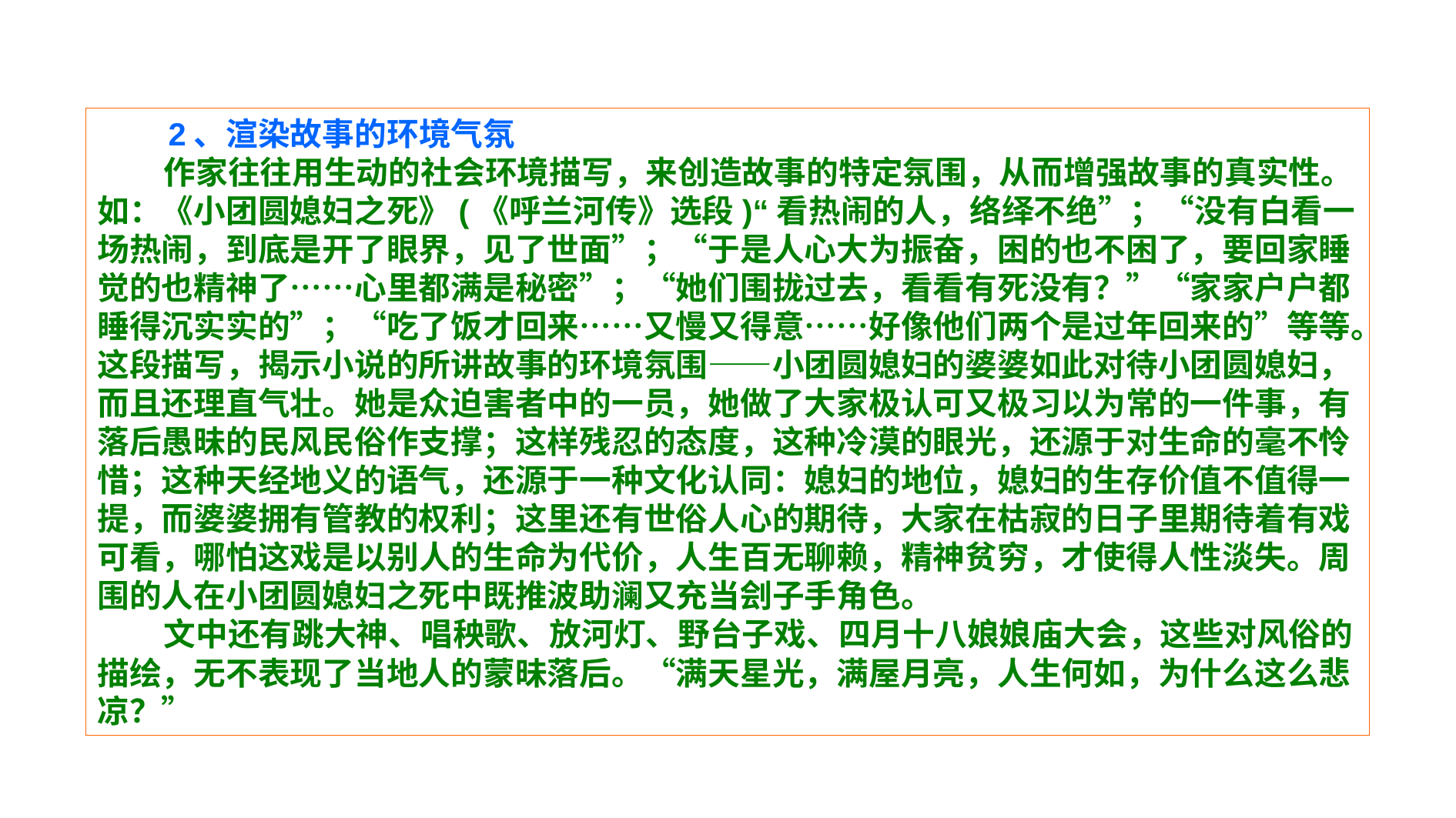

2、渲染故事的环境气氛
        作家往往用生动的社会环境描写，来创造故事的特定氛围，从而增强故事的真实性。如：《小团圆媳妇之死》(《呼兰河传》选段)“看热闹的人，络绎不绝”；“没有白看一场热闹，到底是开了眼界，见了世面”；“于是人心大为振奋，困的也不困了，要回家睡觉的也精神了……心里都满是秘密”；“她们围拢过去，看看有死没有？”“家家户户都睡得沉实实的”；“吃了饭才回来……又慢又得意……好像他们两个是过年回来的”等等。这段描写，揭示小说的所讲故事的环境氛围——小团圆媳妇的婆婆如此对待小团圆媳妇，而且还理直气壮。她是众迫害者中的一员，她做了大家极认可又极习以为常的一件事，有落后愚昧的民风民俗作支撑；这样残忍的态度，这种冷漠的眼光，还源于对生命的毫不怜惜；这种天经地义的语气，还源于一种文化认同：媳妇的地位，媳妇的生存价值不值得一提，而婆婆拥有管教的权利；这里还有世俗人心的期待，大家在枯寂的日子里期待着有戏可看，哪怕这戏是以别人的生命为代价，人生百无聊赖，精神贫穷，才使得人性淡失。周围的人在小团圆媳妇之死中既推波助澜又充当刽子手角色。
        文中还有跳大神、唱秧歌、放河灯、野台子戏、四月十八娘娘庙大会，这些对风俗的描绘，无不表现了当地人的蒙昧落后。“满天星光，满屋月亮，人生何如，为什么这么悲凉？”